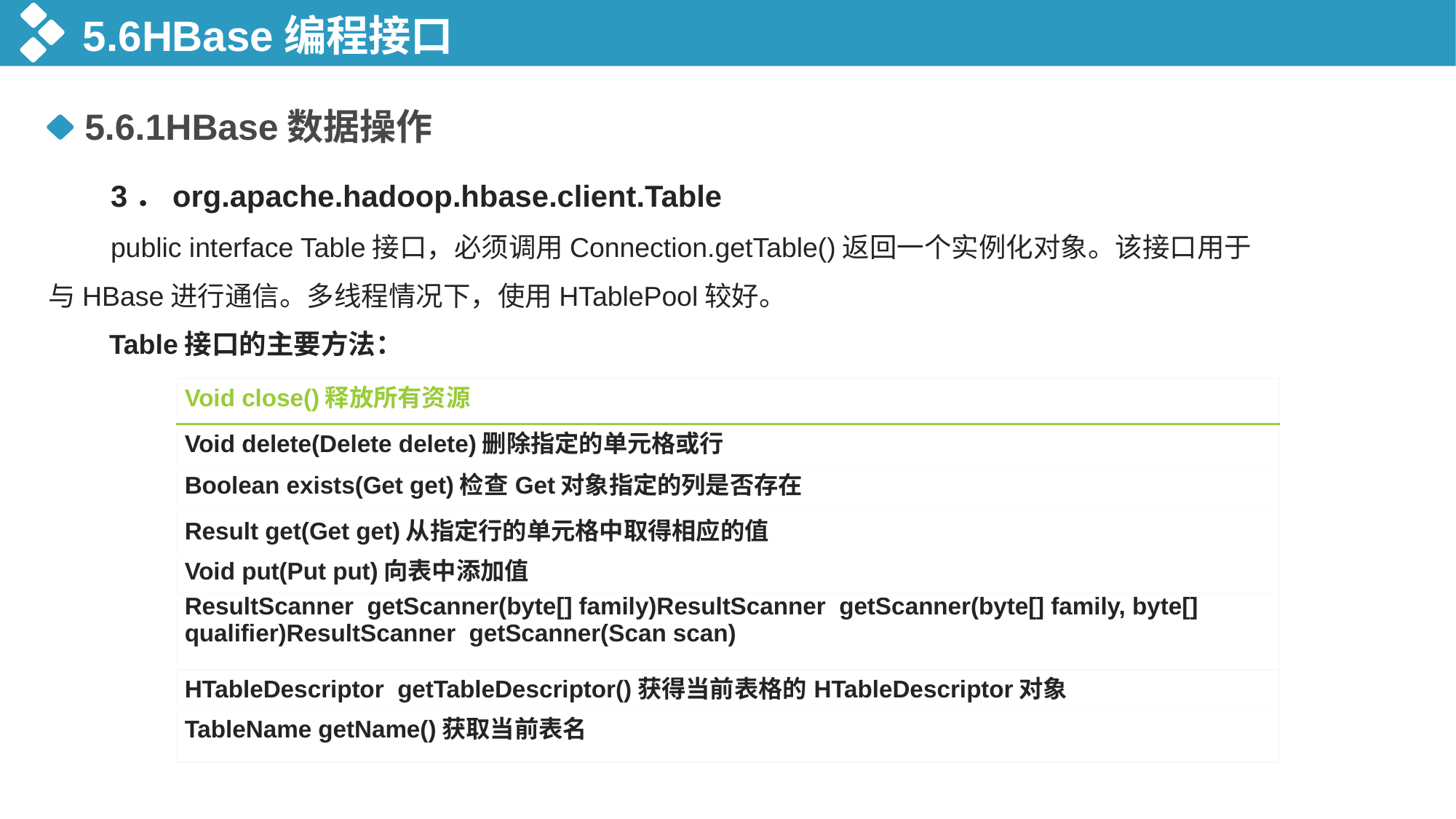

5.6HBase编程接口
5.6.1HBase数据操作

 3．org.apache.hadoop.hbase.client.Table
 public interface Table接口，必须调用Connection.getTable()返回一个实例化对象。该接口用于    与HBase进行通信。多线程情况下，使用HTablePool较好。
    Table接口的主要方法：
| Void close()释放所有资源 |
| --- |
| Void delete(Delete delete)删除指定的单元格或行 |
| Boolean exists(Get get)检查Get对象指定的列是否存在 |
| Result get(Get get)从指定行的单元格中取得相应的值 |
| Void put(Put put)向表中添加值 |
| ResultScanner getScanner(byte[] family)ResultScanner getScanner(byte[] family, byte[] qualifier)ResultScanner getScanner(Scan scan) |
| HTableDescriptor getTableDescriptor()获得当前表格的HTableDescriptor对象 |
| TableName getName()获取当前表名 |